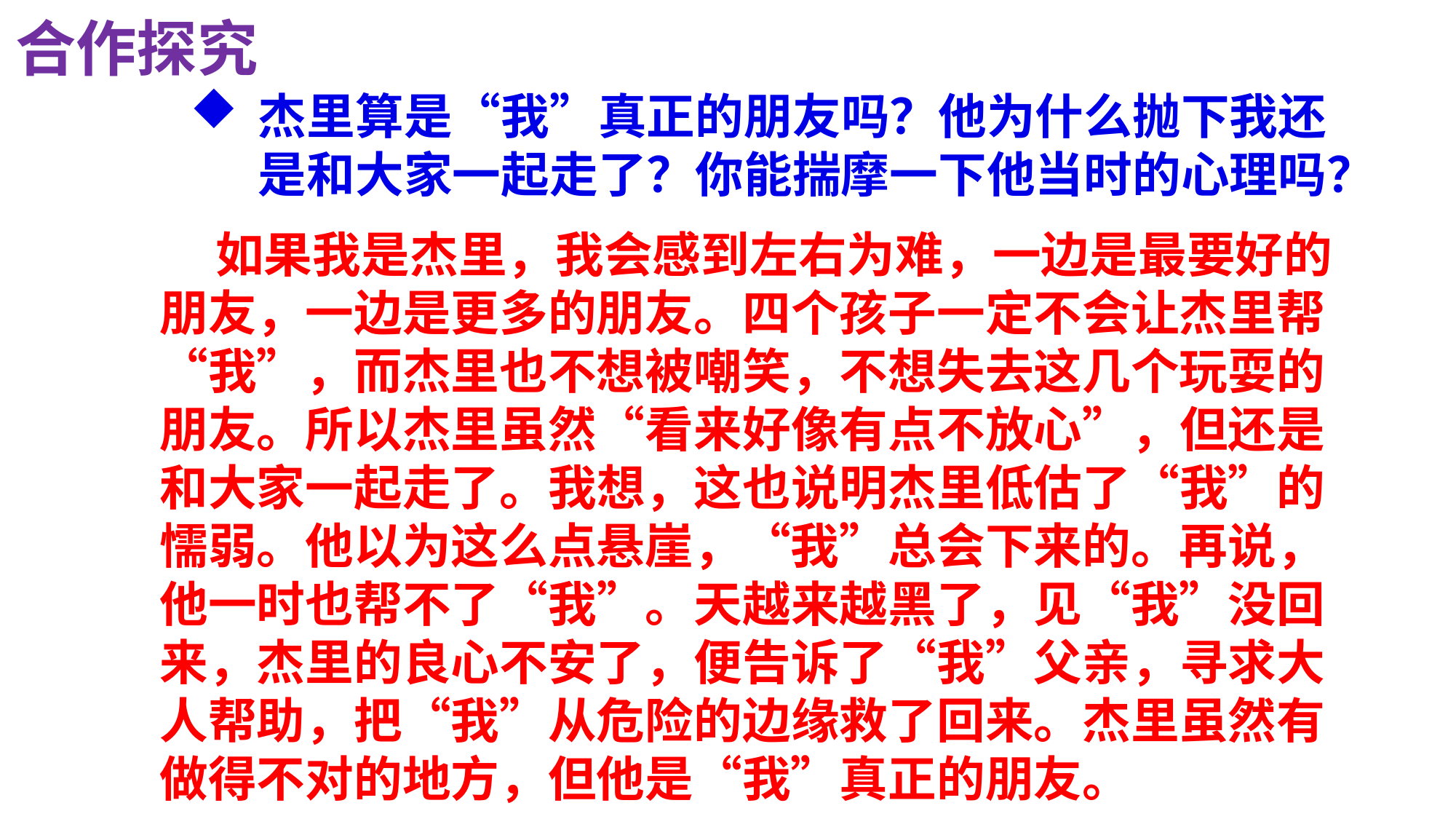

合作探究
杰里算是“我”真正的朋友吗？他为什么抛下我还是和大家一起走了？你能揣摩一下他当时的心理吗？
    如果我是杰里，我会感到左右为难，一边是最要好的朋友，一边是更多的朋友。四个孩子一定不会让杰里帮“我”，而杰里也不想被嘲笑，不想失去这几个玩耍的朋友。所以杰里虽然“看来好像有点不放心”，但还是和大家一起走了。我想，这也说明杰里低估了“我”的懦弱。他以为这么点悬崖，“我”总会下来的。再说，他一时也帮不了“我”。天越来越黑了，见“我”没回来，杰里的良心不安了，便告诉了“我”父亲，寻求大人帮助，把“我”从危险的边缘救了回来。杰里虽然有做得不对的地方，但他是“我”真正的朋友。